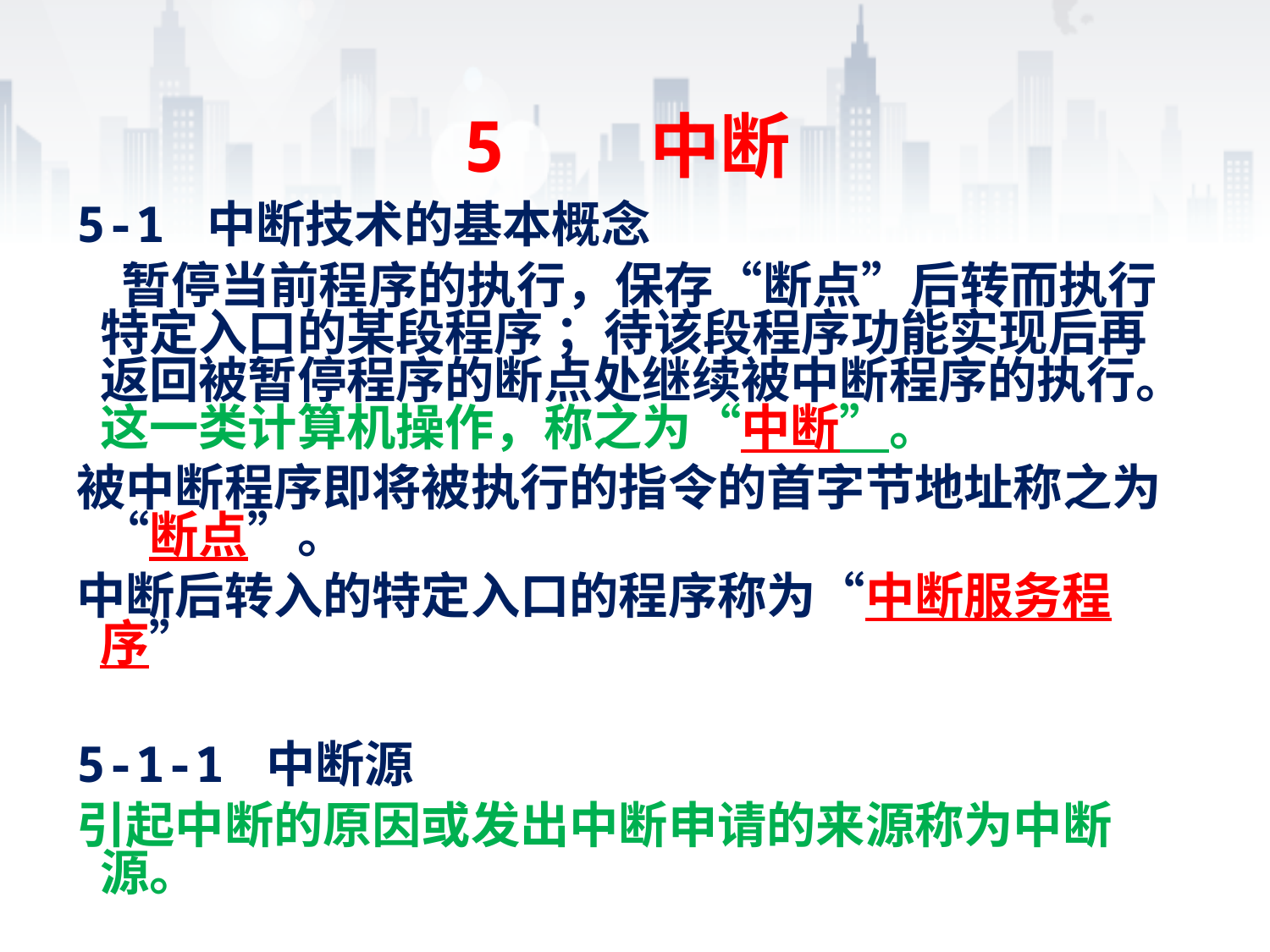

# 5   中断
5-1 中断技术的基本概念
   暂停当前程序的执行，保存“断点”后转而执行特定入口的某段程序 ；待该段程序功能实现后再返回被暂停程序的断点处继续被中断程序的执行。这一类计算机操作，称之为“中断”。
被中断程序即将被执行的指令的首字节地址称之为“断点”。
中断后转入的特定入口的程序称为“中断服务程序”

5-1-1 中断源
引起中断的原因或发出中断申请的来源称为中断源。